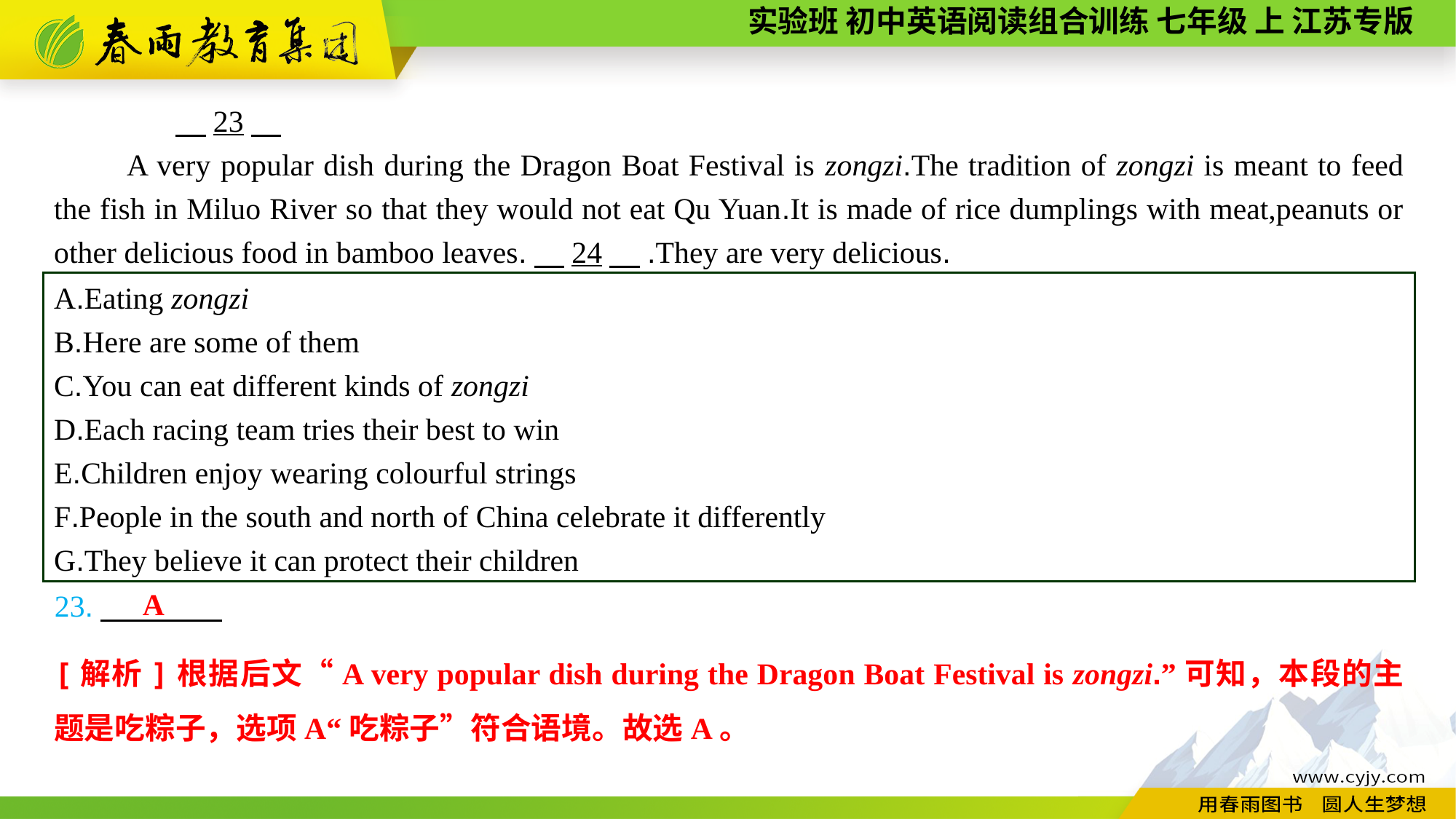

23
A very popular dish during the Dragon Boat Festival is zongzi.The tradition of zongzi is meant to feed the fish in Miluo River so that they would not eat Qu Yuan.It is made of rice dumplings with meat,peanuts or other delicious food in bamboo leaves.　24　.They are very delicious.
A.Eating zongzi
B.Here are some of them
C.You can eat different kinds of zongzi
D.Each racing team tries their best to win
E.Children enjoy wearing colourful strings
F.People in the south and north of China celebrate it differently
G.They believe it can protect their children

A
23.
[解析]根据后文“A very popular dish during the Dragon Boat Festival is zongzi.”可知，本段的主题是吃粽子，选项A“吃粽子”符合语境。故选A。